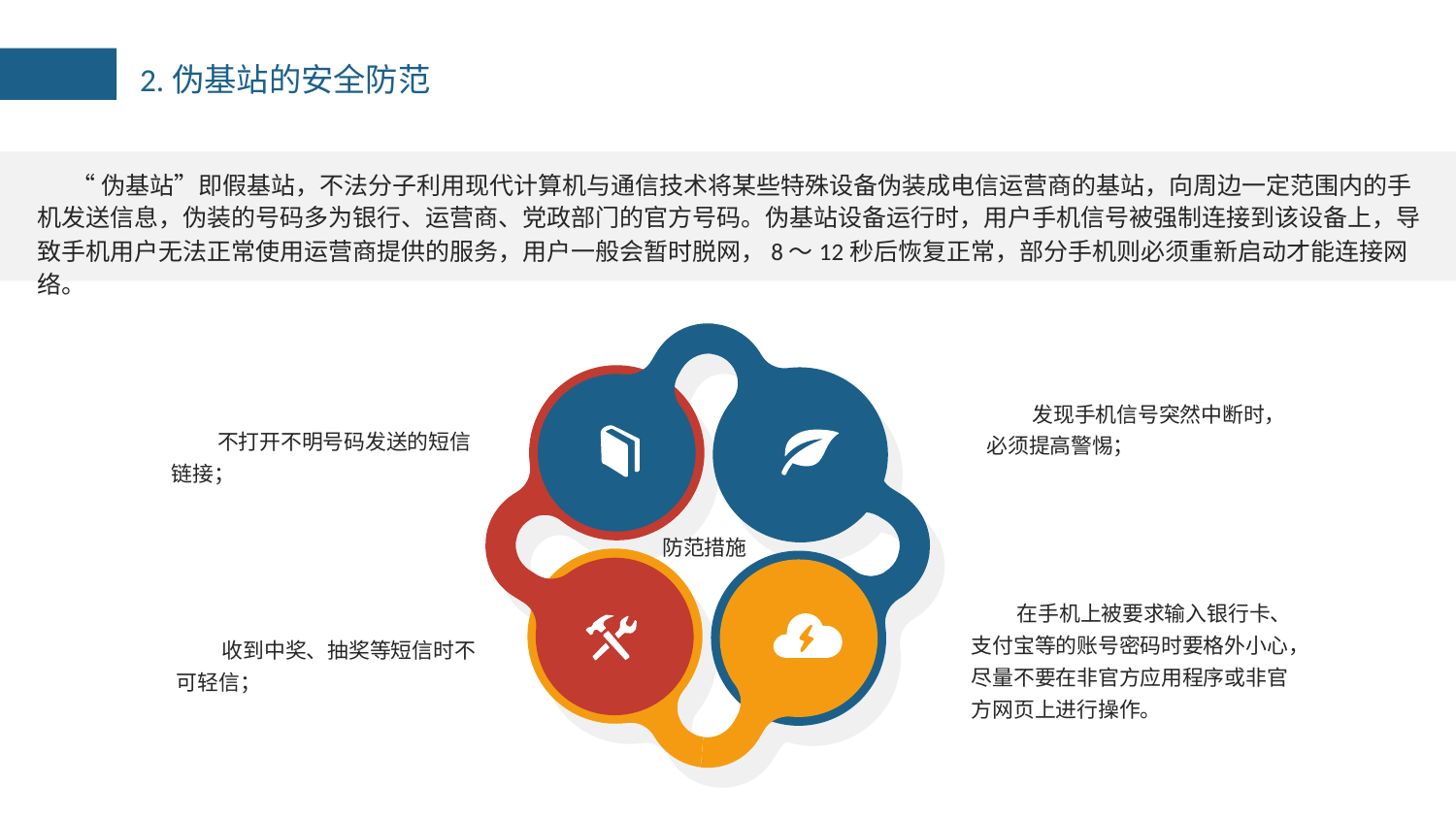

2.伪基站的安全防范

“伪基站”即假基站，不法分子利用现代计算机与通信技术将某些特殊设备伪装成电信运营商的基站，向周边一定范围内的手机发送信息，伪装的号码多为银行、运营商、党政部门的官方号码。伪基站设备运行时，用户手机信号被强制连接到该设备上，导致手机用户无法正常使用运营商提供的服务，用户一般会暂时脱网，8～12秒后恢复正常，部分手机则必须重新启动才能连接网络。

发现手机信号突然中断时，必须提高警惕；

不打开不明号码发送的短信链接；
防范措施

在手机上被要求输入银行卡、支付宝等的账号密码时要格外小心，尽量不要在非官方应用程序或非官方网页上进行操作。

收到中奖、抽奖等短信时不可轻信；